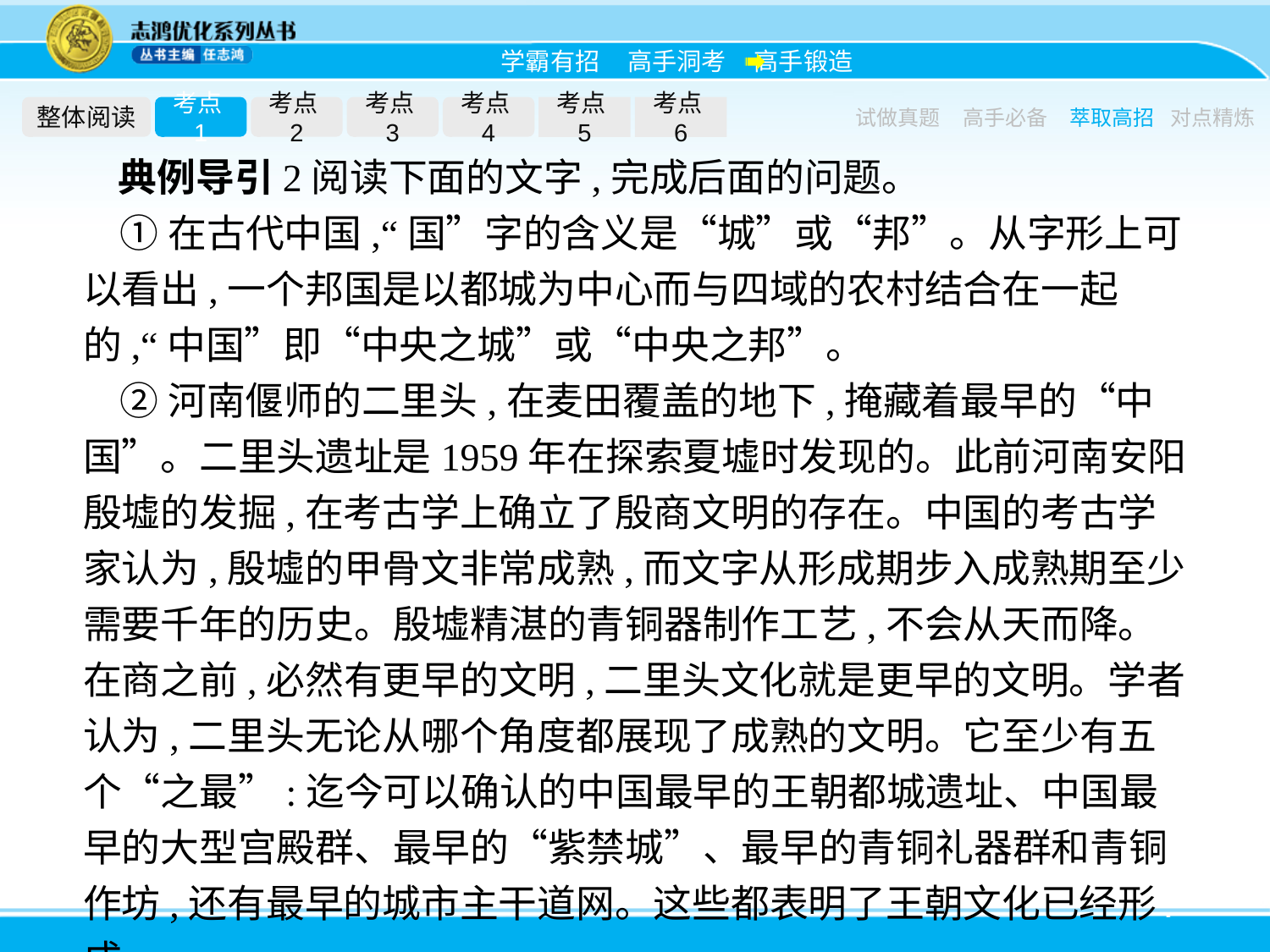

整体阅读
考点1
考点2
考点3
考点4
考点5
考点6
试做真题
高手必备
萃取高招
对点精炼
典例导引2阅读下面的文字,完成后面的问题。
①在古代中国,“国”字的含义是“城”或“邦”。从字形上可以看出,一个邦国是以都城为中心而与四域的农村结合在一起的,“中国”即“中央之城”或“中央之邦”。
②河南偃师的二里头,在麦田覆盖的地下,掩藏着最早的“中国”。二里头遗址是1959年在探索夏墟时发现的。此前河南安阳殷墟的发掘,在考古学上确立了殷商文明的存在。中国的考古学家认为,殷墟的甲骨文非常成熟,而文字从形成期步入成熟期至少需要千年的历史。殷墟精湛的青铜器制作工艺,不会从天而降。在商之前,必然有更早的文明,二里头文化就是更早的文明。学者认为,二里头无论从哪个角度都展现了成熟的文明。它至少有五个“之最”:迄今可以确认的中国最早的王朝都城遗址、中国最早的大型宫殿群、最早的“紫禁城”、最早的青铜礼器群和青铜作坊,还有最早的城市主干道网。这些都表明了王朝文化已经形成。